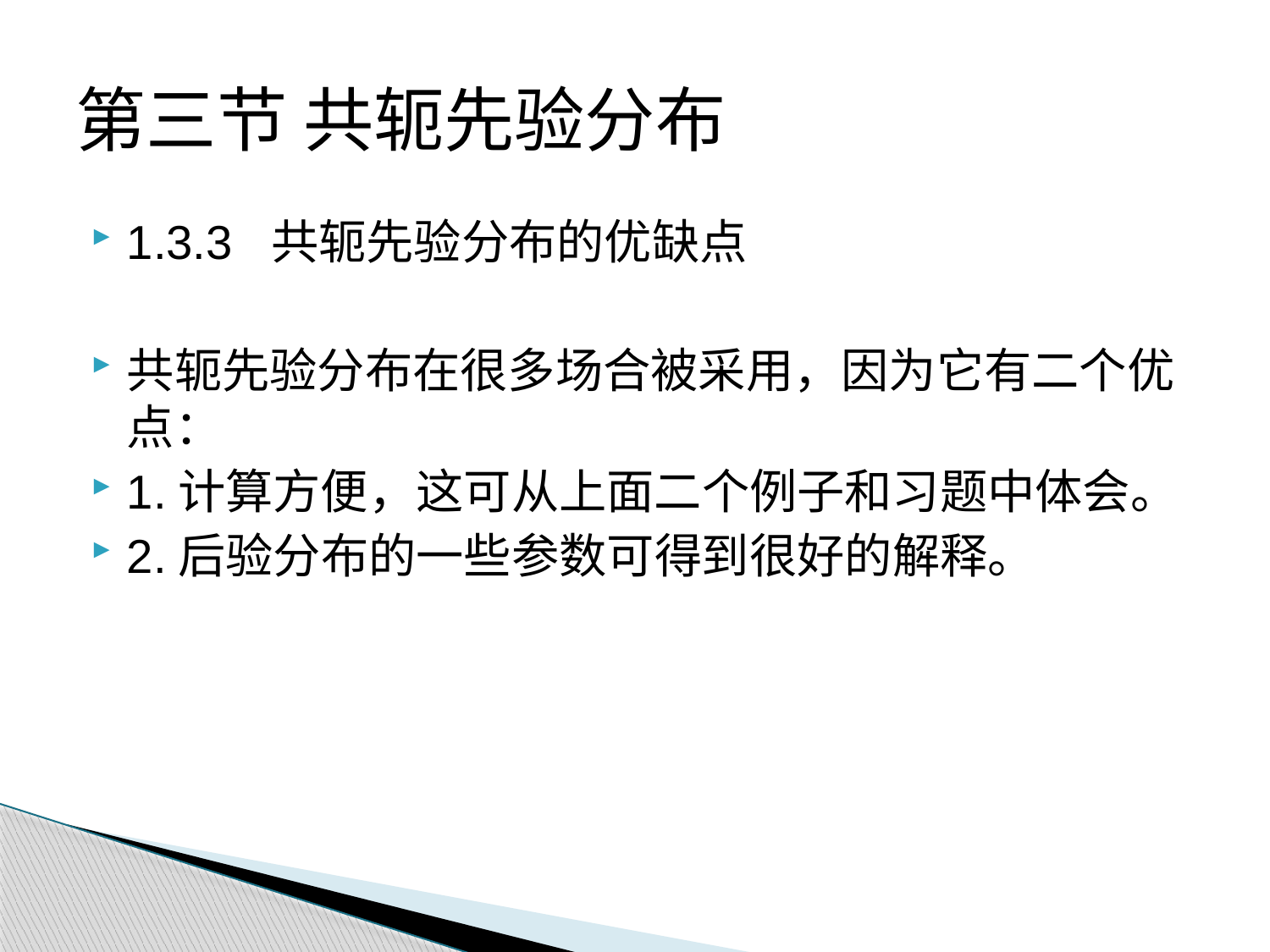

# 第三节 共轭先验分布
1.3.3  共轭先验分布的优缺点

共轭先验分布在很多场合被采用，因为它有二个优点：
1.计算方便，这可从上面二个例子和习题中体会。
2.后验分布的一些参数可得到很好的解释。